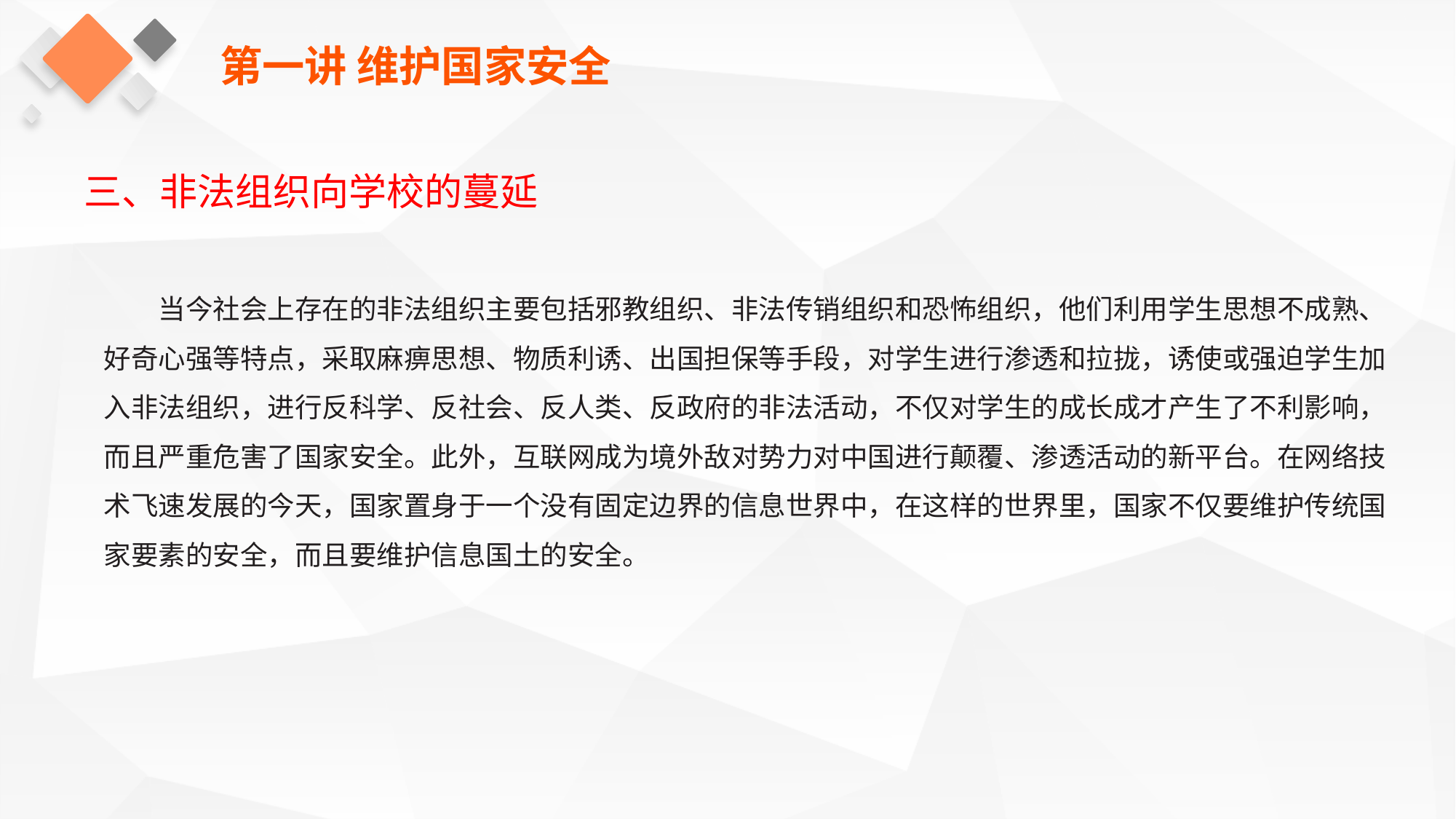

第一讲 维护国家安全
三、非法组织向学校的蔓延
当今社会上存在的非法组织主要包括邪教组织、非法传销组织和恐怖组织，他们利用学生思想不成熟、好奇心强等特点，采取麻痹思想、物质利诱、出国担保等手段，对学生进行渗透和拉拢，诱使或强迫学生加入非法组织，进行反科学、反社会、反人类、反政府的非法活动，不仅对学生的成长成才产生了不利影响，而且严重危害了国家安全。此外，互联网成为境外敌对势力对中国进行颠覆、渗透活动的新平台。在网络技术飞速发展的今天，国家置身于一个没有固定边界的信息世界中，在这样的世界里，国家不仅要维护传统国家要素的安全，而且要维护信息国土的安全。